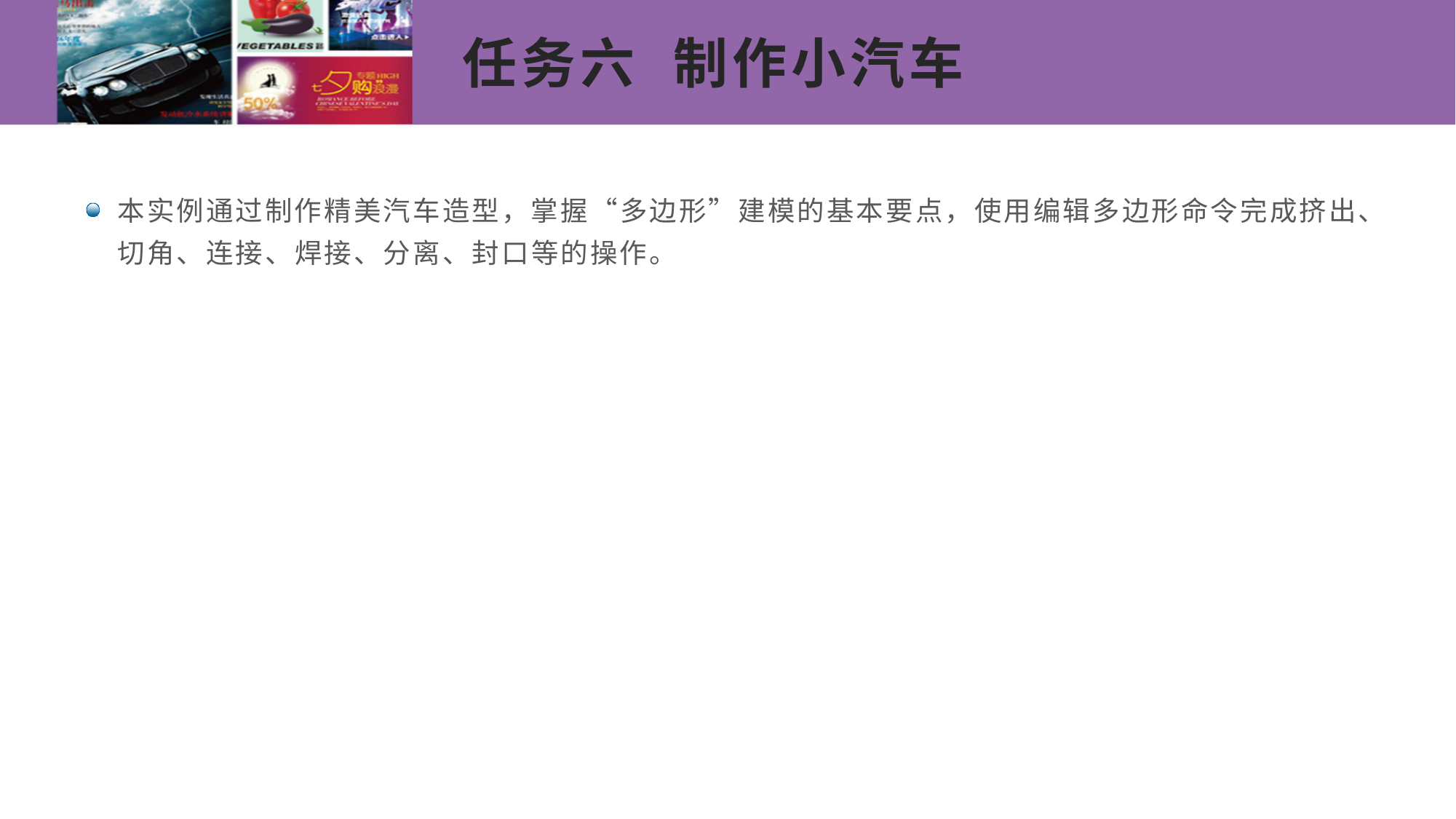

# 任务六  制作小汽车
本实例通过制作精美汽车造型，掌握“多边形”建模的基本要点，使用编辑多边形命令完成挤出、切角、连接、焊接、分离、封口等的操作。